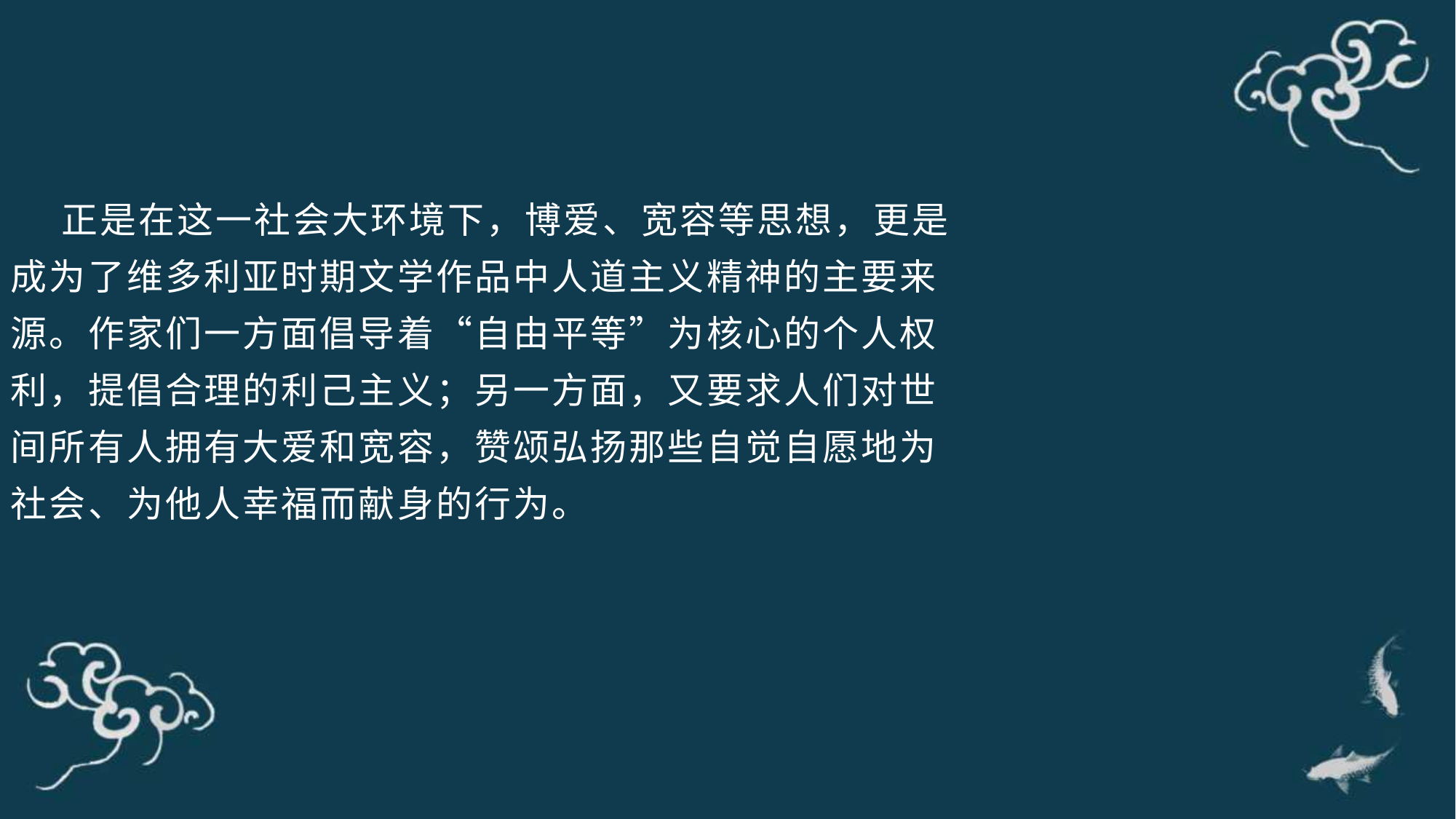

正是在这一社会大环境下，博爱、宽容等思想，更是成为了维多利亚时期文学作品中人道主义精神的主要来源。作家们一方面倡导着“自由平等”为核心的个人权利，提倡合理的利己主义；另一方面，又要求人们对世间所有人拥有大爱和宽容，赞颂弘扬那些自觉自愿地为社会、为他人幸福而献身的行为。